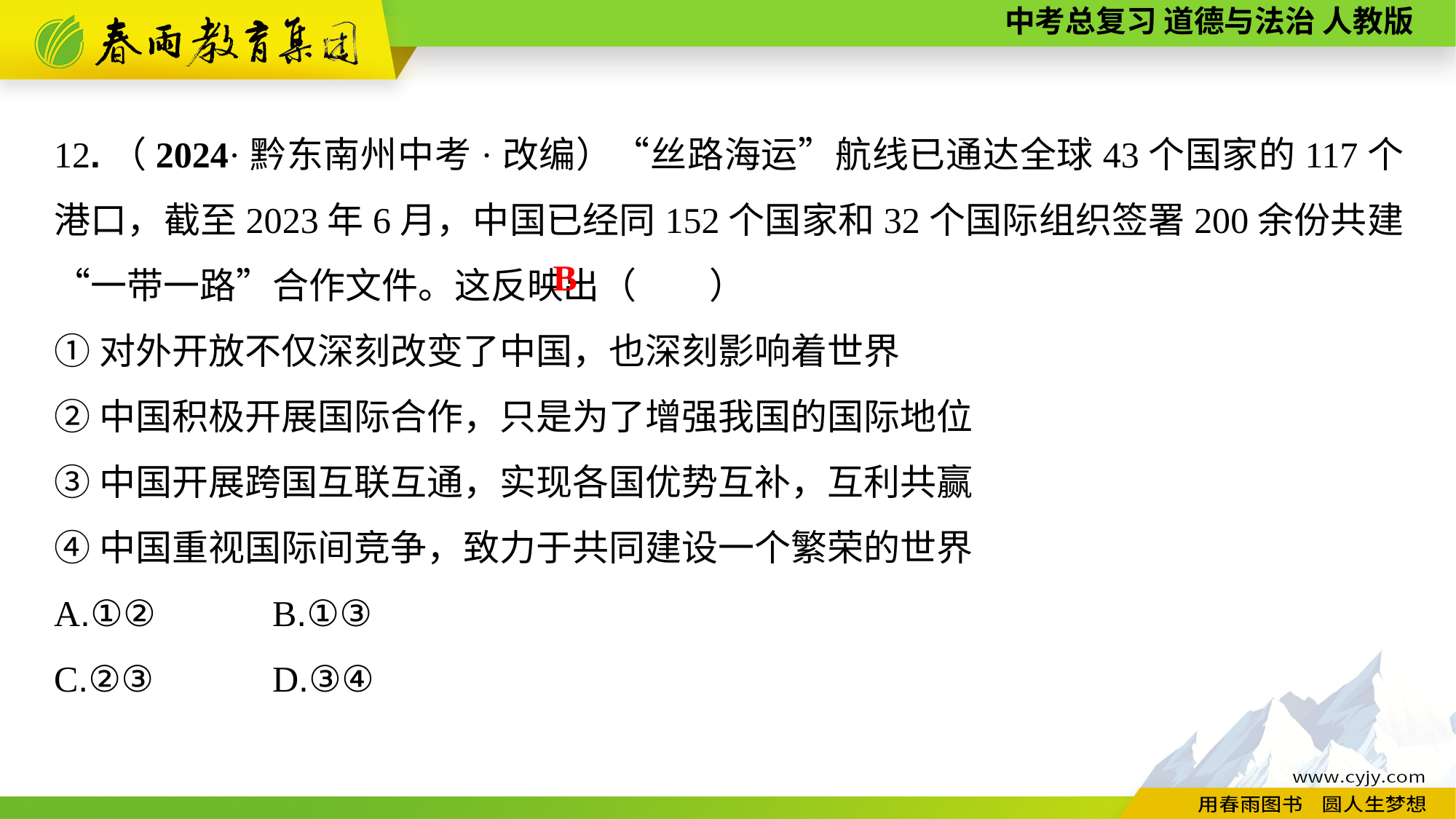

12.（2024·黔东南州中考·改编）“丝路海运”航线已通达全球43个国家的117个港口，截至2023年6月，中国已经同152个国家和32个国际组织签署200余份共建“一带一路”合作文件。这反映出（　　）
①对外开放不仅深刻改变了中国，也深刻影响着世界
②中国积极开展国际合作，只是为了增强我国的国际地位
③中国开展跨国互联互通，实现各国优势互补，互利共赢
④中国重视国际间竞争，致力于共同建设一个繁荣的世界
A.①②		B.①③
C.②③		D.③④
B